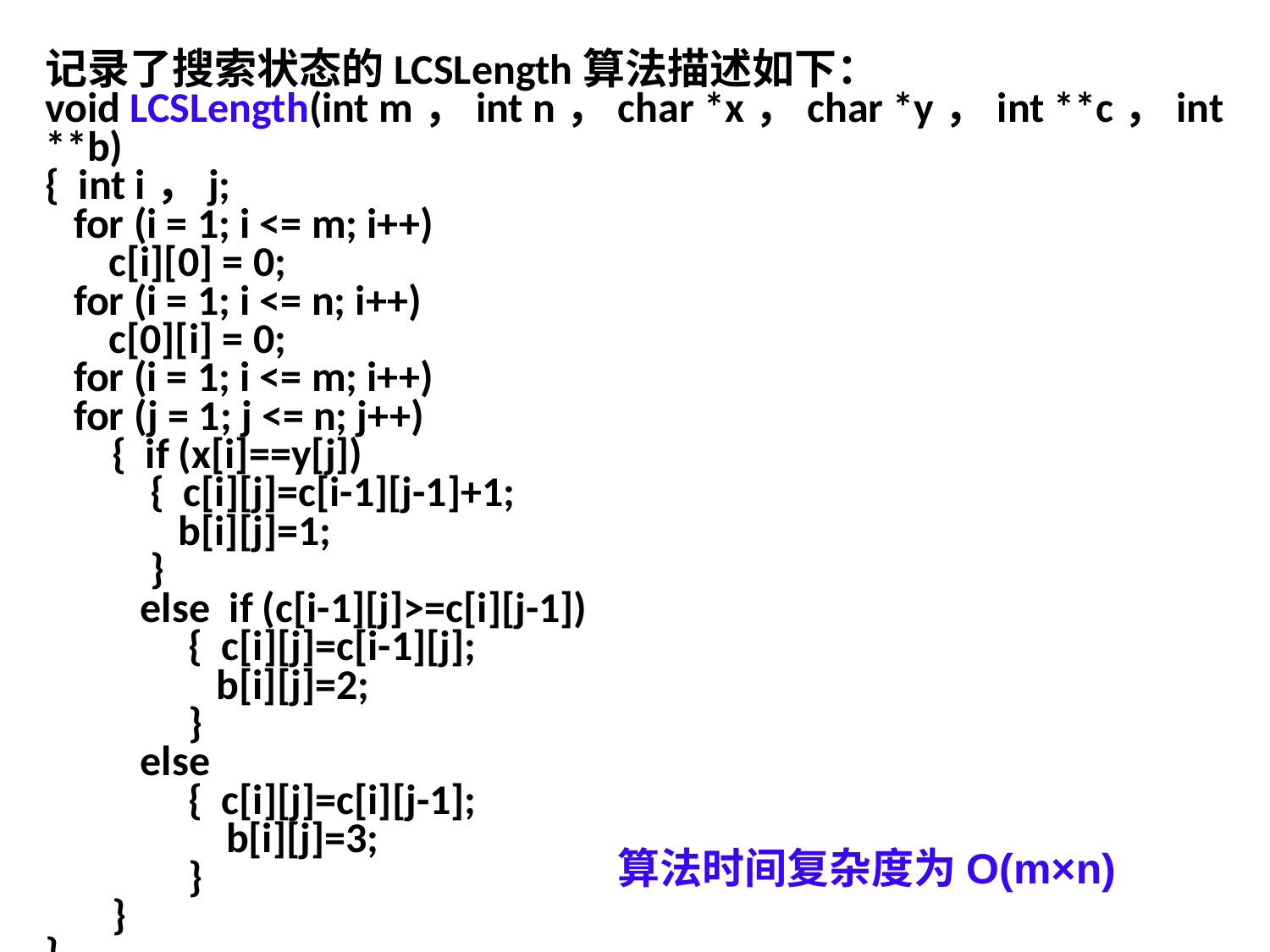

记录了搜索状态的LCSLength算法描述如下：
void LCSLength(int m，int n，char *x，char *y，int **c，int **b)
{  int i，j;
   for (i = 1; i <= m; i++)
c[i][0] = 0;
   for (i = 1; i <= n; i++)
c[0][i] = 0;
   for (i = 1; i <= m; i++)
   for (j = 1; j <= n; j++)
       {  if (x[i]==y[j])
           {  c[i][j]=c[i-1][j-1]+1;
              b[i][j]=1;
           }
          else  if (c[i-1][j]>=c[i][j-1])
               {  c[i][j]=c[i-1][j];
                  b[i][j]=2;
               }
          else
               {  c[i][j]=c[i][j-1];
                   b[i][j]=3;
               }
       }
}
算法时间复杂度为O(m×n)